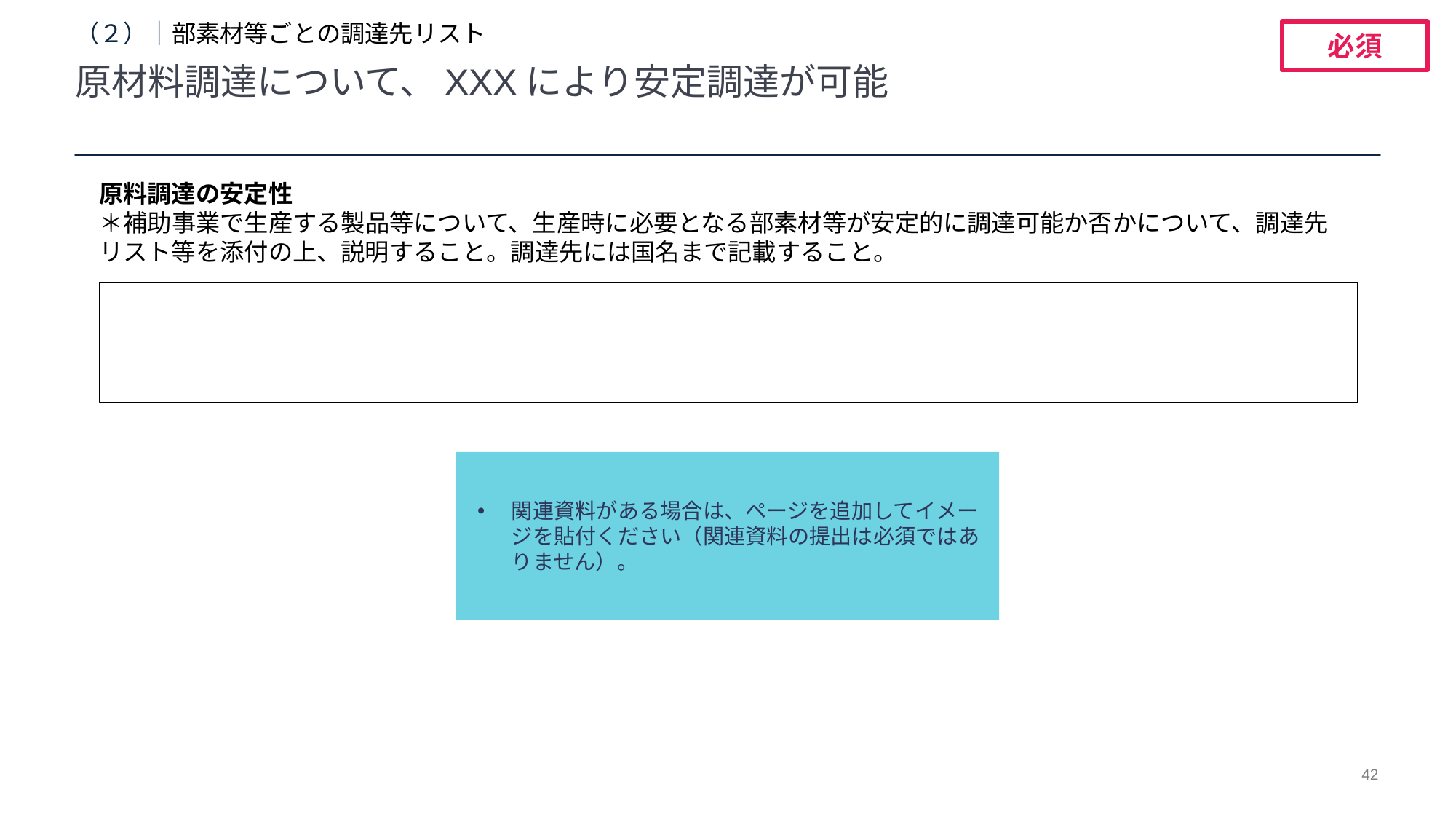

# （２）｜部素材等ごとの調達先リスト
必須
原材料調達について、XXXにより安定調達が可能
原料調達の安定性
＊補助事業で生産する製品等について、生産時に必要となる部素材等が安定的に調達可能か否かについて、調達先リスト等を添付の上、説明すること。調達先には国名まで記載すること。

関連資料がある場合は、ページを追加してイメージを貼付ください（関連資料の提出は必須ではありません）。